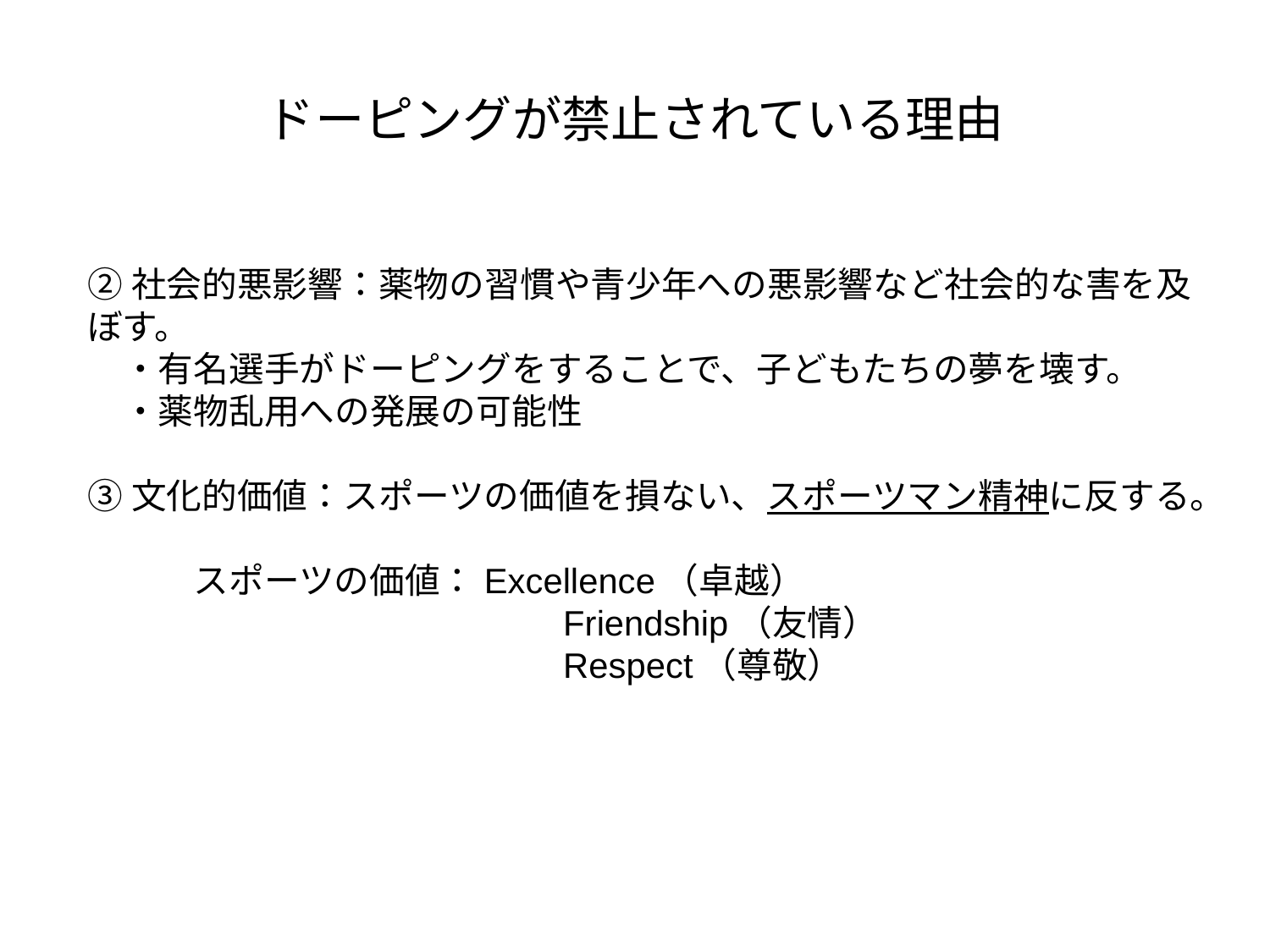

# ドーピングが禁止されている理由
②社会的悪影響：薬物の習慣や青少年への悪影響など社会的な害を及ぼす。
　・有名選手がドーピングをすることで、子どもたちの夢を壊す。
　・薬物乱用への発展の可能性

③文化的価値：スポーツの価値を損ない、スポーツマン精神に反する。

　　　スポーツの価値：Excellence（卓越）
　　　　　　　　　　　　　 Friendship（友情）
　　　　　　　　　　　　　 Respect（尊敬）